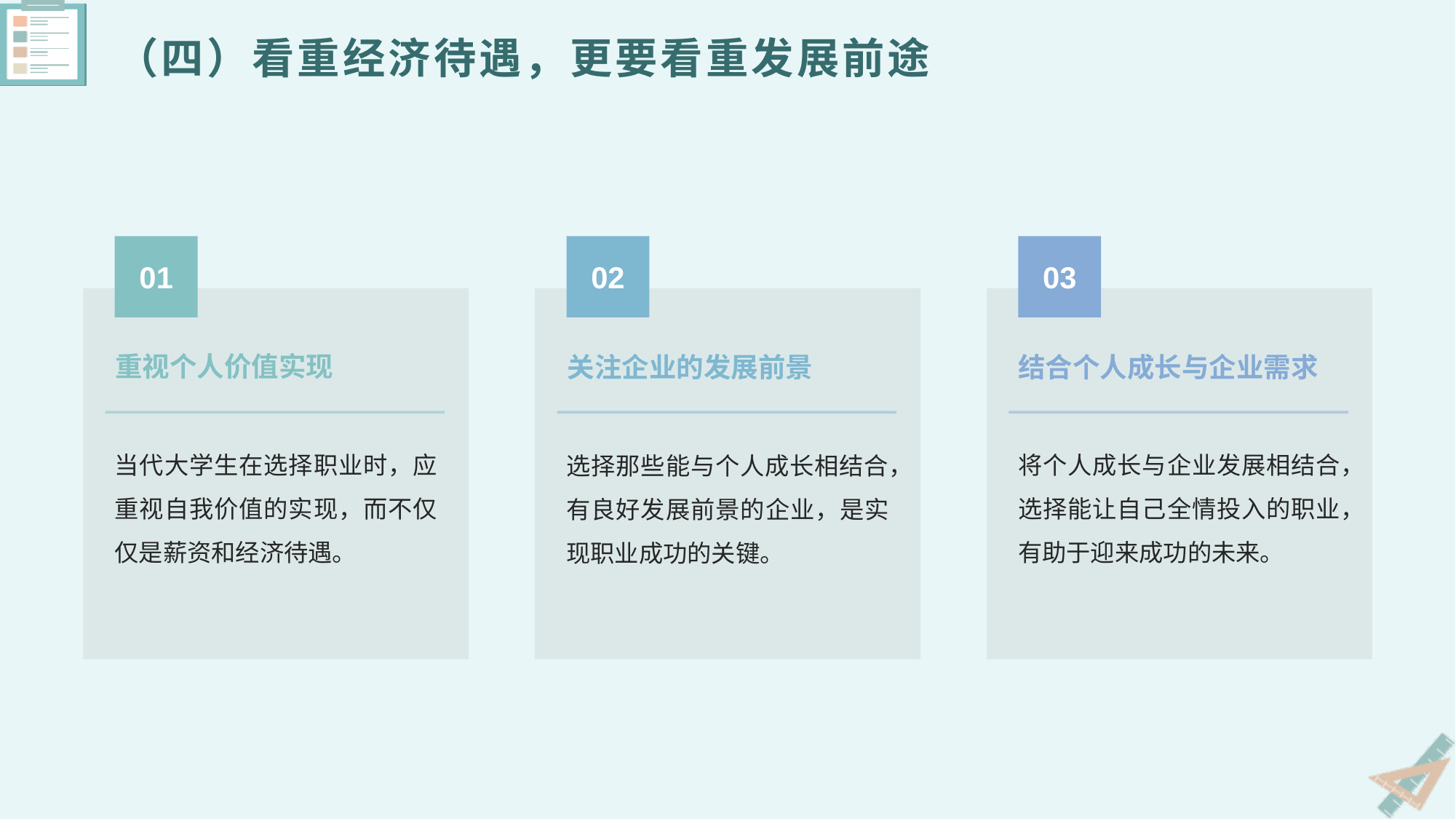

（四）看重经济待遇，更要看重发展前途
01
02
03

重视个人价值实现
关注企业的发展前景
结合个人成长与企业需求
当代大学生在选择职业时，应重视自我价值的实现，而不仅仅是薪资和经济待遇。
将个人成长与企业发展相结合，选择能让自己全情投入的职业，有助于迎来成功的未来。
选择那些能与个人成长相结合，有良好发展前景的企业，是实现职业成功的关键。